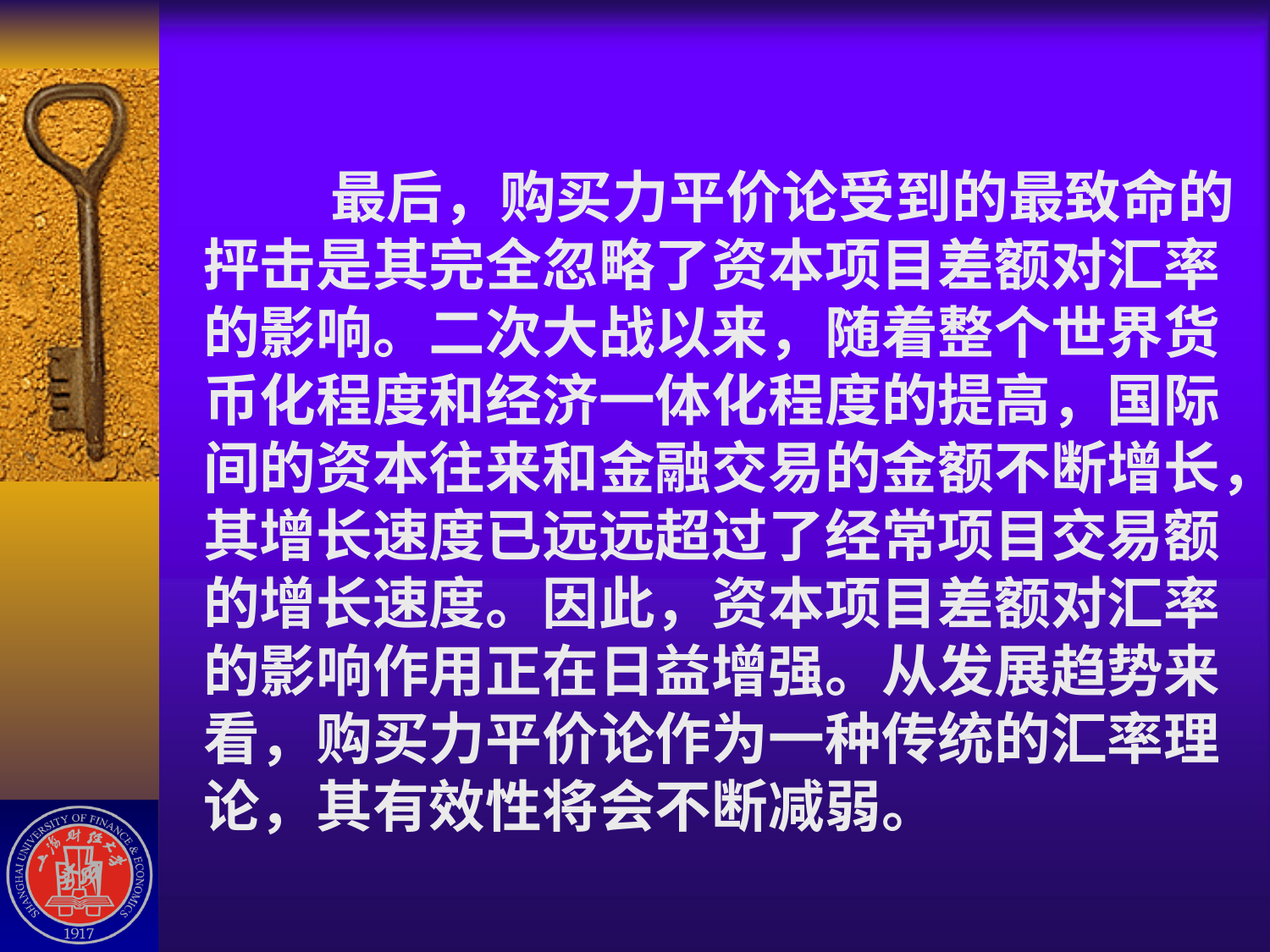

# 最后，购买力平价论受到的最致命的抨击是其完全忽略了资本项目差额对汇率的影响。二次大战以来，随着整个世界货币化程度和经济一体化程度的提高，国际间的资本往来和金融交易的金额不断增长，其增长速度已远远超过了经常项目交易额的增长速度。因此，资本项目差额对汇率的影响作用正在日益增强。从发展趋势来看，购买力平价论作为一种传统的汇率理论，其有效性将会不断减弱。